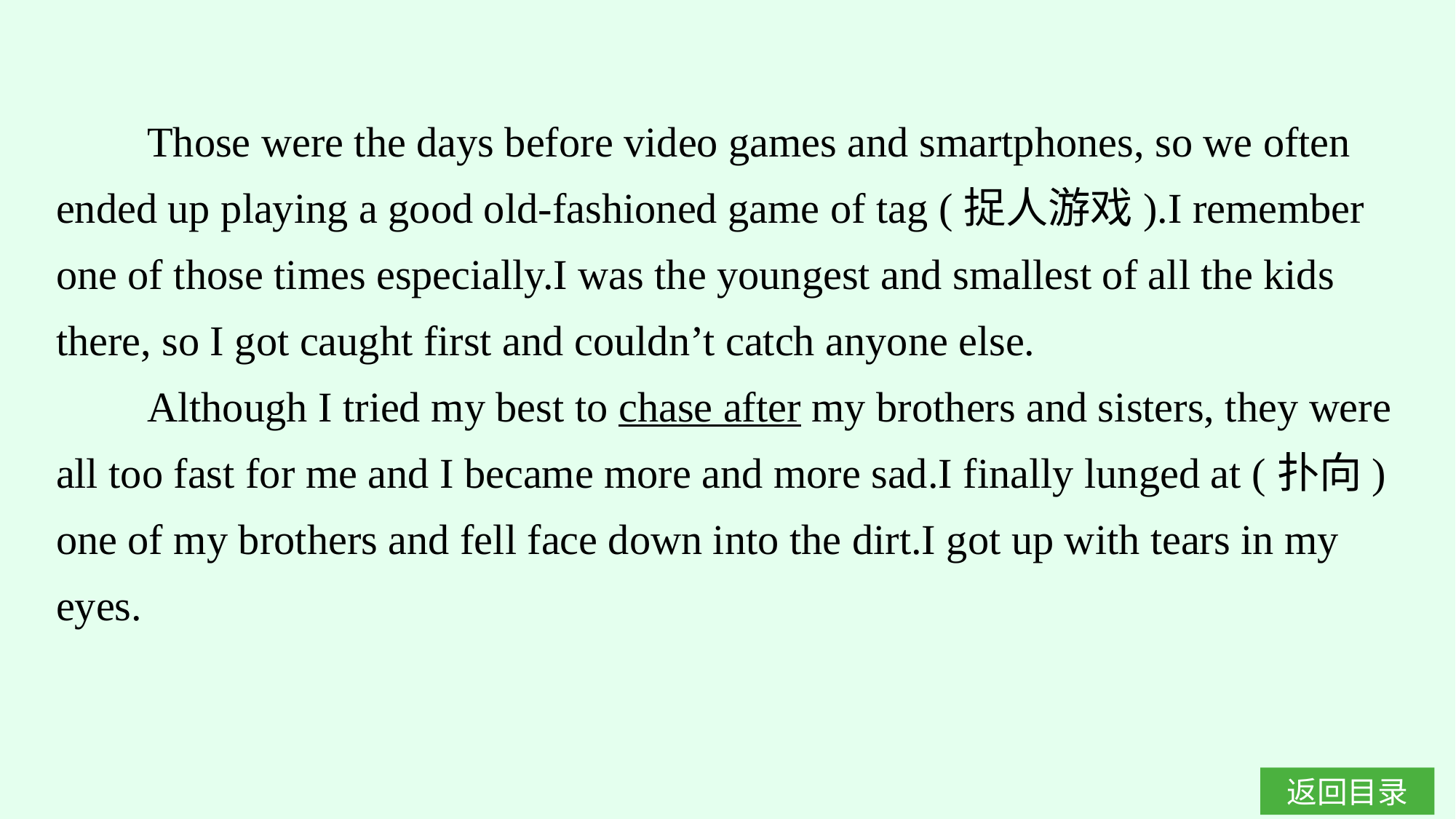

Those were the days before video games and smartphones, so we often ended up playing a good old-fashioned game of tag (捉人游戏).I remember one of those times especially.I was the youngest and smallest of all the kids there, so I got caught first and couldn’t catch anyone else.
Although I tried my best to chase after my brothers and sisters, they were all too fast for me and I became more and more sad.I finally lunged at (扑向) one of my brothers and fell face down into the dirt.I got up with tears in my eyes.